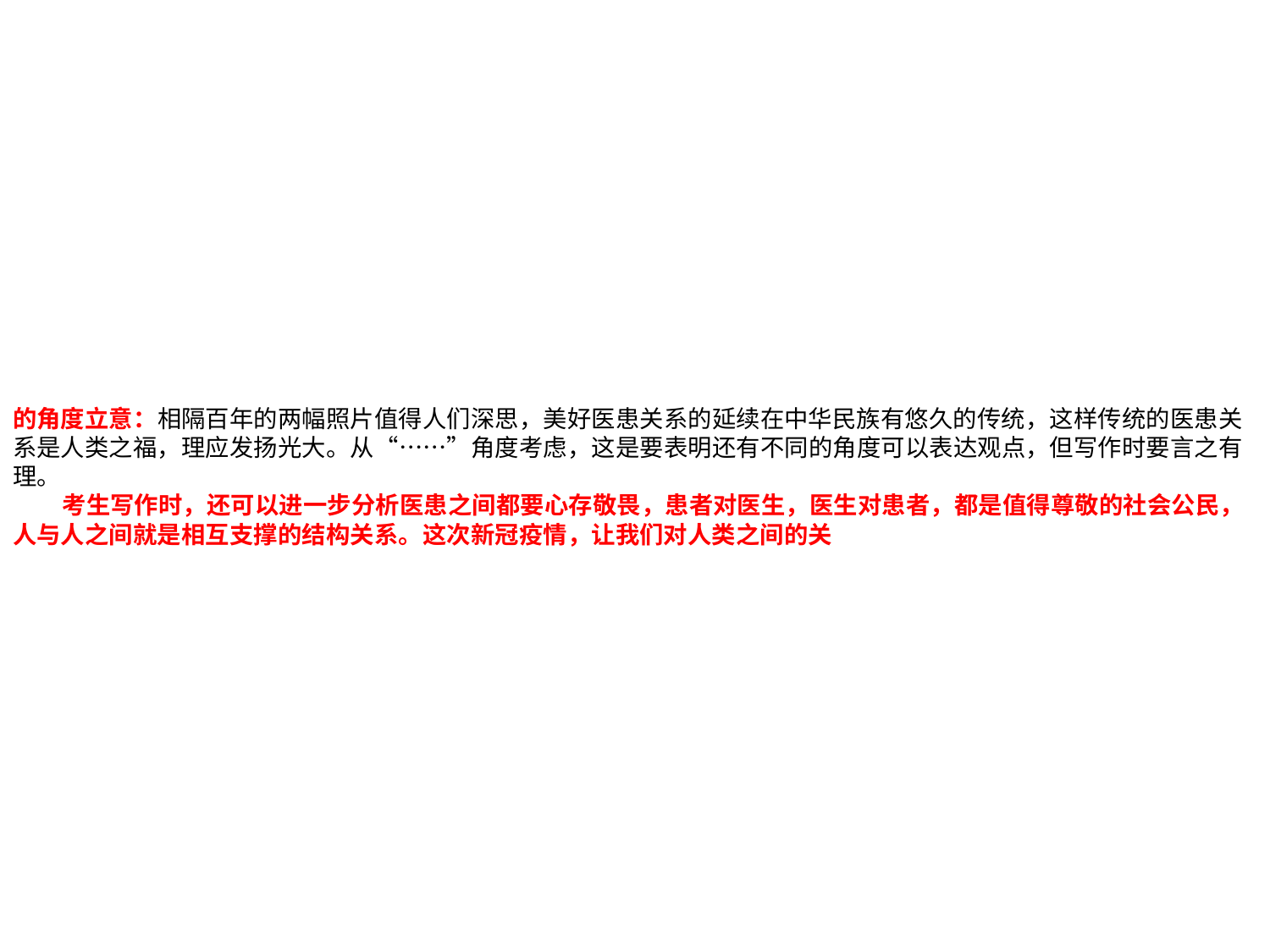

# 的角度立意：相隔百年的两幅照片值得人们深思，美好医患关系的延续在中华民族有悠久的传统，这样传统的医患关系是人类之福，理应发扬光大。从“……”角度考虑，这是要表明还有不同的角度可以表达观点，但写作时要言之有理。 考生写作时，还可以进一步分析医患之间都要心存敬畏，患者对医生，医生对患者，都是值得尊敬的社会公民，人与人之间就是相互支撑的结构关系。这次新冠疫情，让我们对人类之间的关